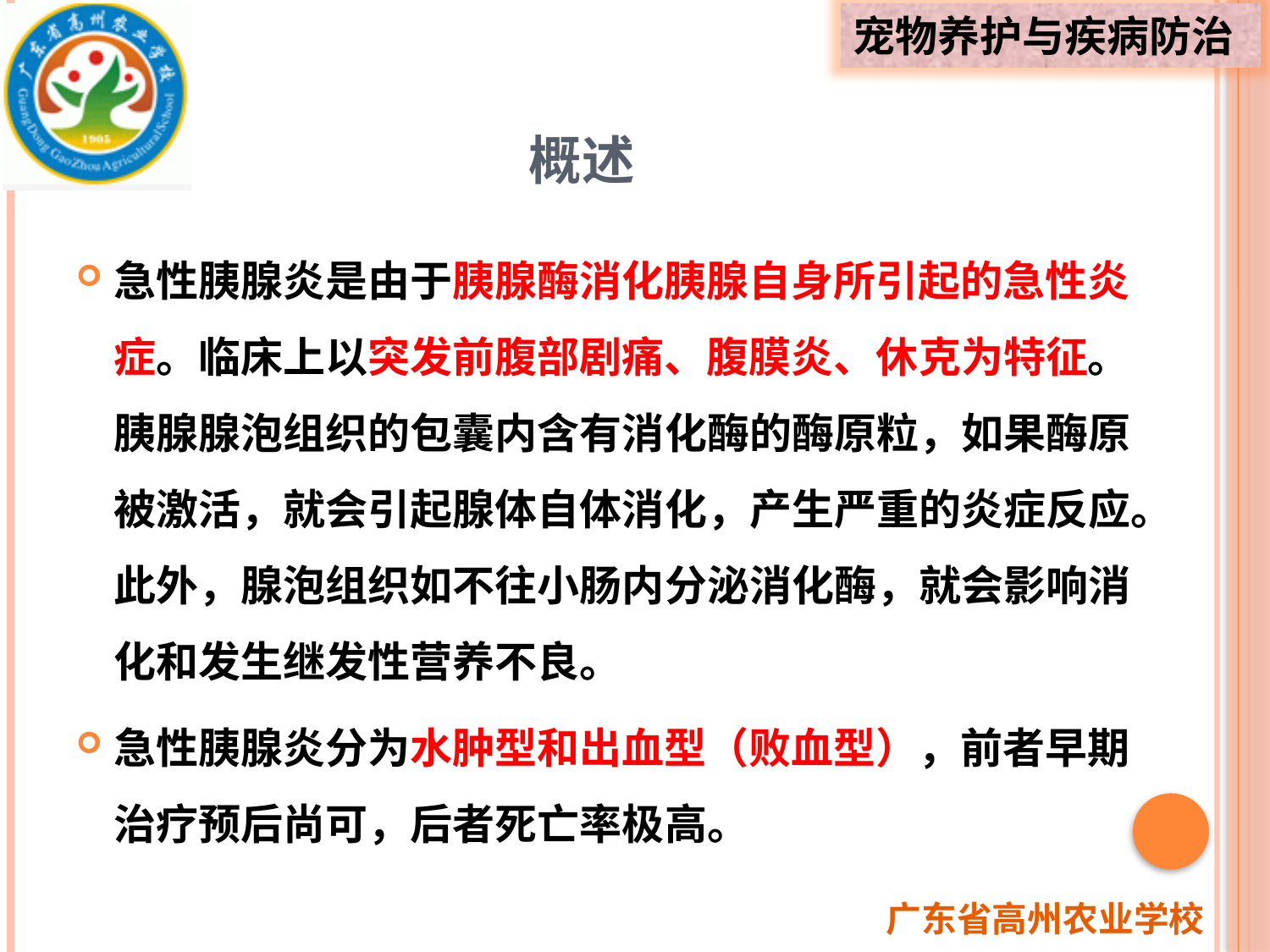

# 概述
急性胰腺炎是由于胰腺酶消化胰腺自身所引起的急性炎症。临床上以突发前腹部剧痛、腹膜炎、休克为特征。胰腺腺泡组织的包囊内含有消化酶的酶原粒，如果酶原被激活，就会引起腺体自体消化，产生严重的炎症反应。此外，腺泡组织如不往小肠内分泌消化酶，就会影响消化和发生继发性营养不良。
急性胰腺炎分为水肿型和出血型（败血型），前者早期治疗预后尚可，后者死亡率极高。